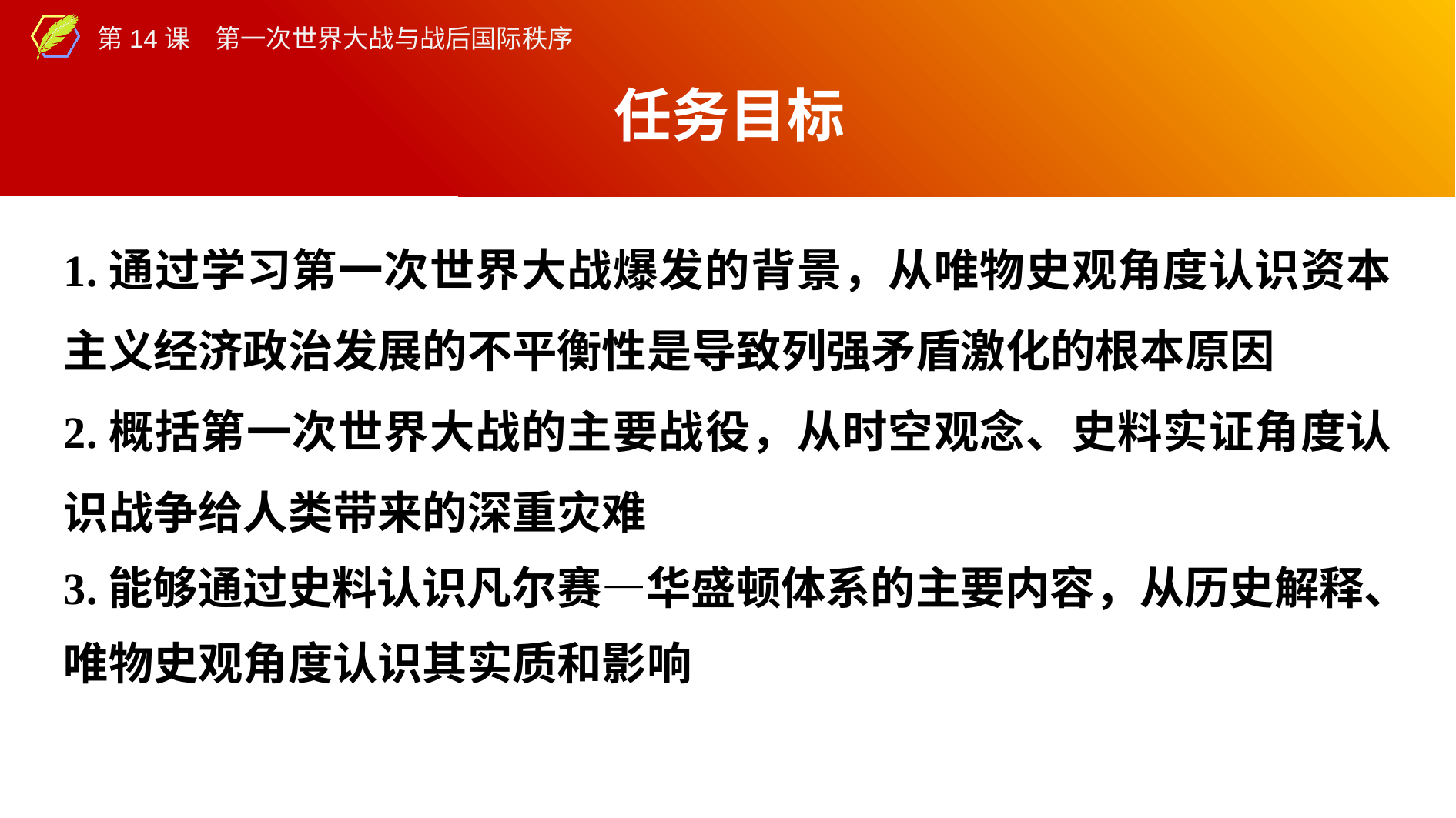

任务目标
1.通过学习第一次世界大战爆发的背景，从唯物史观角度认识资本主义经济政治发展的不平衡性是导致列强矛盾激化的根本原因
2.概括第一次世界大战的主要战役，从时空观念、史料实证角度认识战争给人类带来的深重灾难
3.能够通过史料认识凡尔赛—华盛顿体系的主要内容，从历史解释、唯物史观角度认识其实质和影响